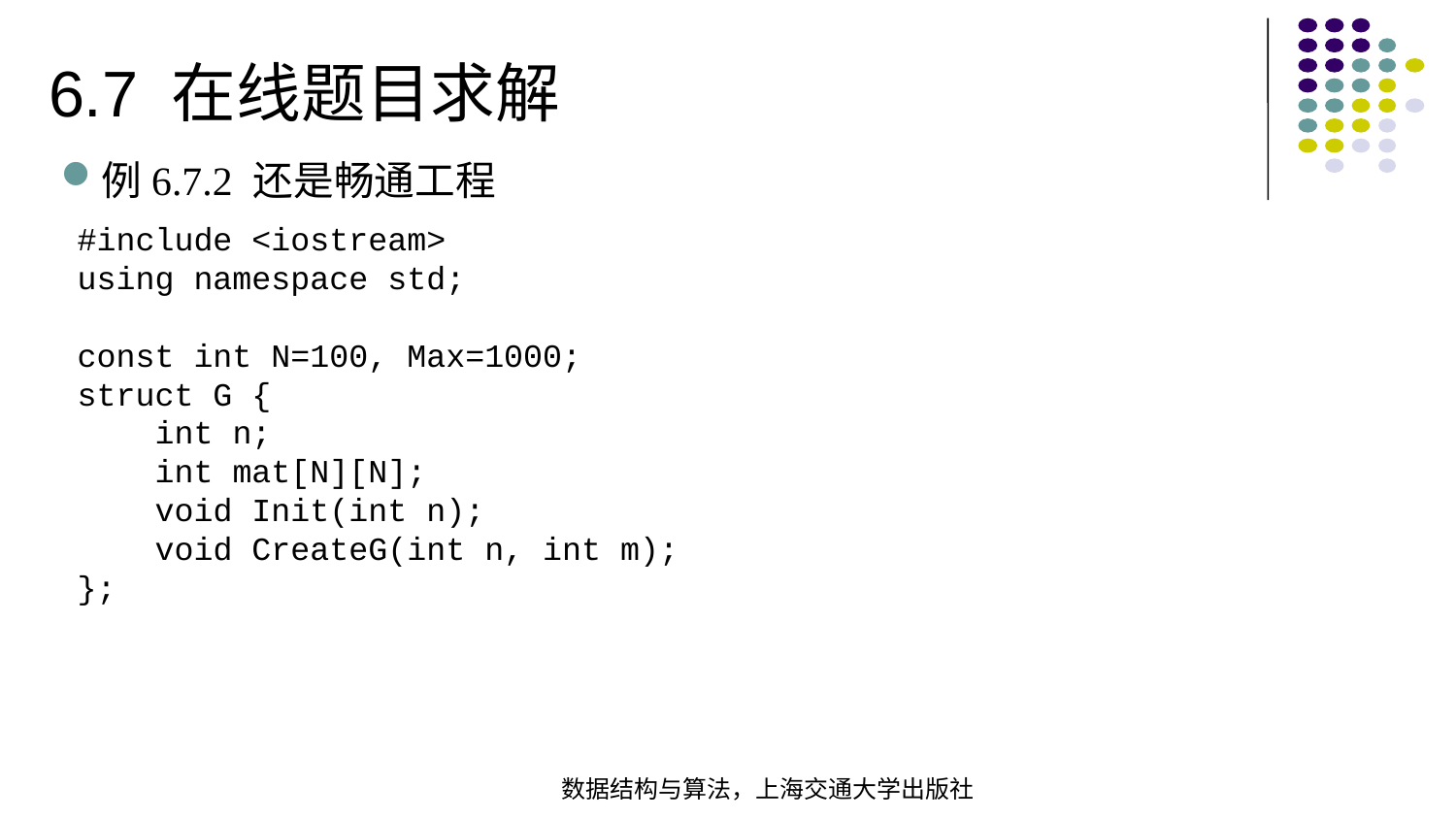

6.7 在线题目求解
例6.7.2 还是畅通工程
#include <iostream>using namespace std; const int N=100, Max=1000;struct G {    int n;    int mat[N][N];    void Init(int n);    void CreateG(int n, int m);};